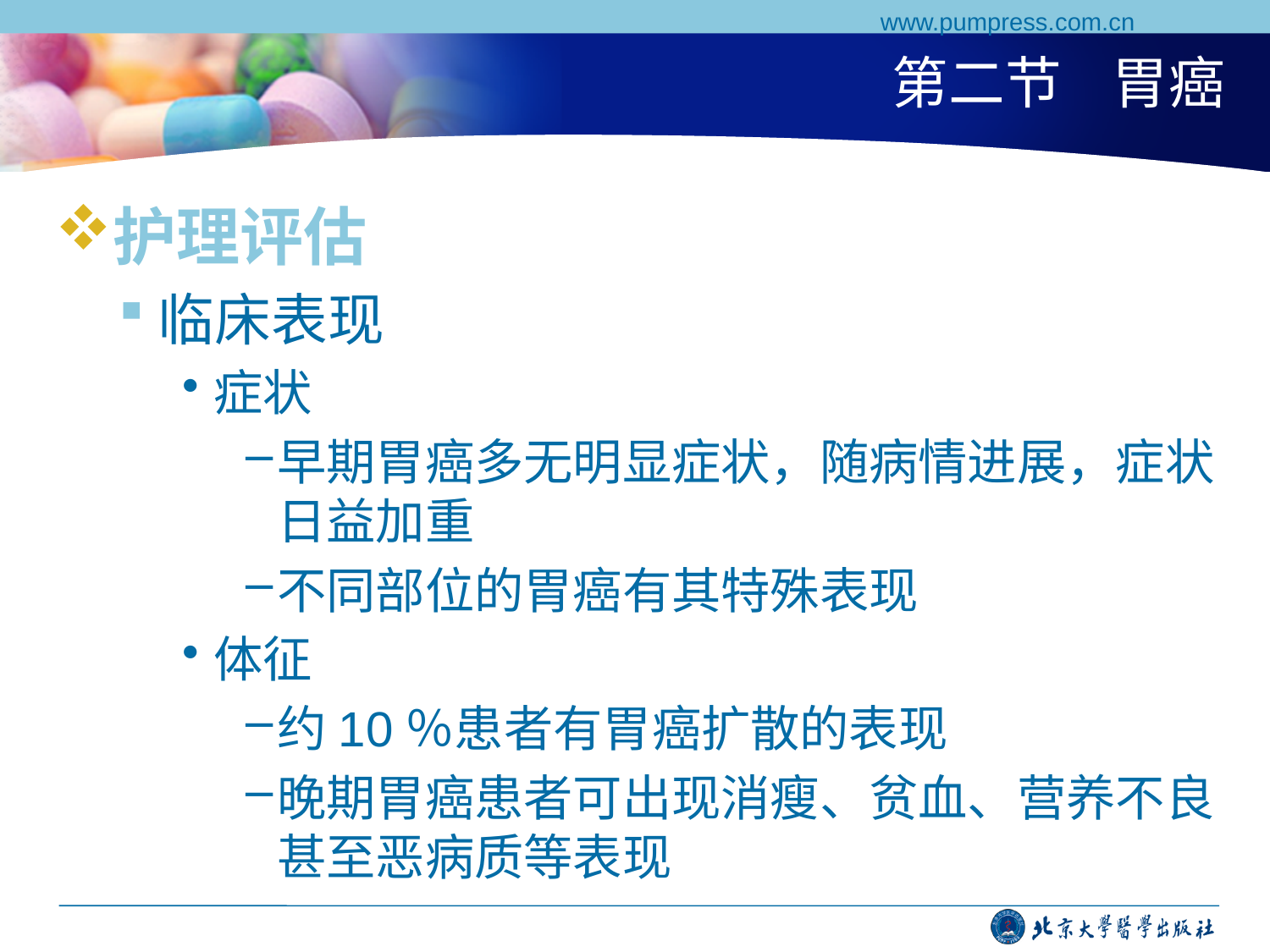

www.pumpress.com.cn
# 第二节    胃癌
护理评估
临床表现
症状
早期胃癌多无明显症状，随病情进展，症状日益加重
不同部位的胃癌有其特殊表现
体征
约10％患者有胃癌扩散的表现
晚期胃癌患者可出现消瘦、贫血、营养不良甚至恶病质等表现